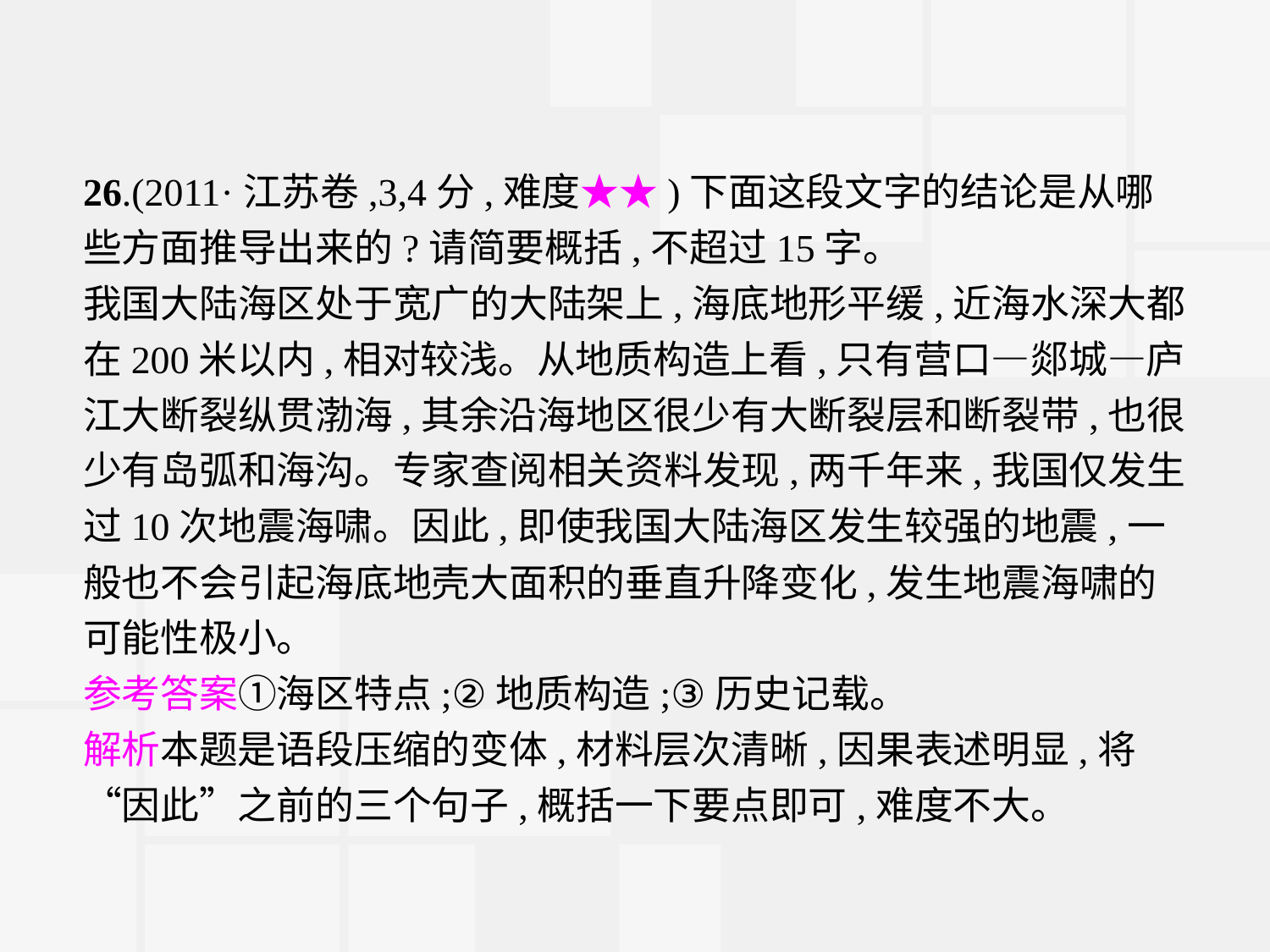

26.(2011·江苏卷,3,4分,难度★★)下面这段文字的结论是从哪些方面推导出来的?请简要概括,不超过15字。
我国大陆海区处于宽广的大陆架上,海底地形平缓,近海水深大都在200米以内,相对较浅。从地质构造上看,只有营口—郯城—庐江大断裂纵贯渤海,其余沿海地区很少有大断裂层和断裂带,也很少有岛弧和海沟。专家查阅相关资料发现,两千年来,我国仅发生过10次地震海啸。因此,即使我国大陆海区发生较强的地震,一般也不会引起海底地壳大面积的垂直升降变化,发生地震海啸的可能性极小。
参考答案①海区特点;②地质构造;③历史记载。
解析本题是语段压缩的变体,材料层次清晰,因果表述明显,将“因此”之前的三个句子,概括一下要点即可,难度不大。